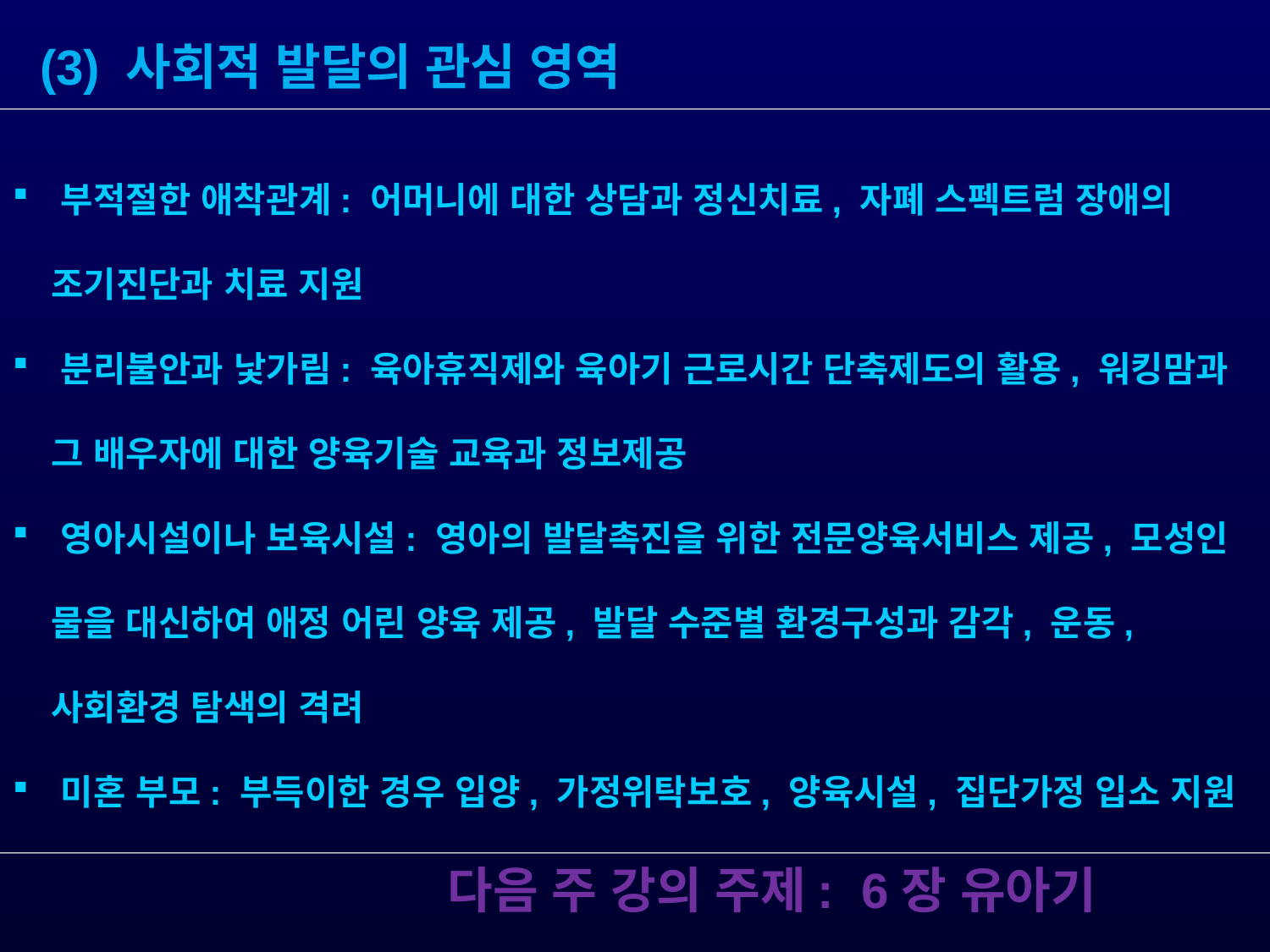

(3) 사회적 발달의 관심 영역

 부적절한 애착관계: 어머니에 대한 상담과 정신치료, 자폐 스펙트럼 장애의
   조기진단과 치료 지원
 분리불안과 낯가림: 육아휴직제와 육아기 근로시간 단축제도의 활용, 워킹맘과
   그 배우자에 대한 양육기술 교육과 정보제공
 영아시설이나 보육시설: 영아의 발달촉진을 위한 전문양육서비스 제공, 모성인
   물을 대신하여 애정 어린 양육 제공, 발달 수준별 환경구성과 감각, 운동,
   사회환경 탐색의 격려
 미혼 부모: 부득이한 경우 입양, 가정위탁보호, 양육시설, 집단가정 입소 지원

 다음 주 강의 주제:  6장 유아기